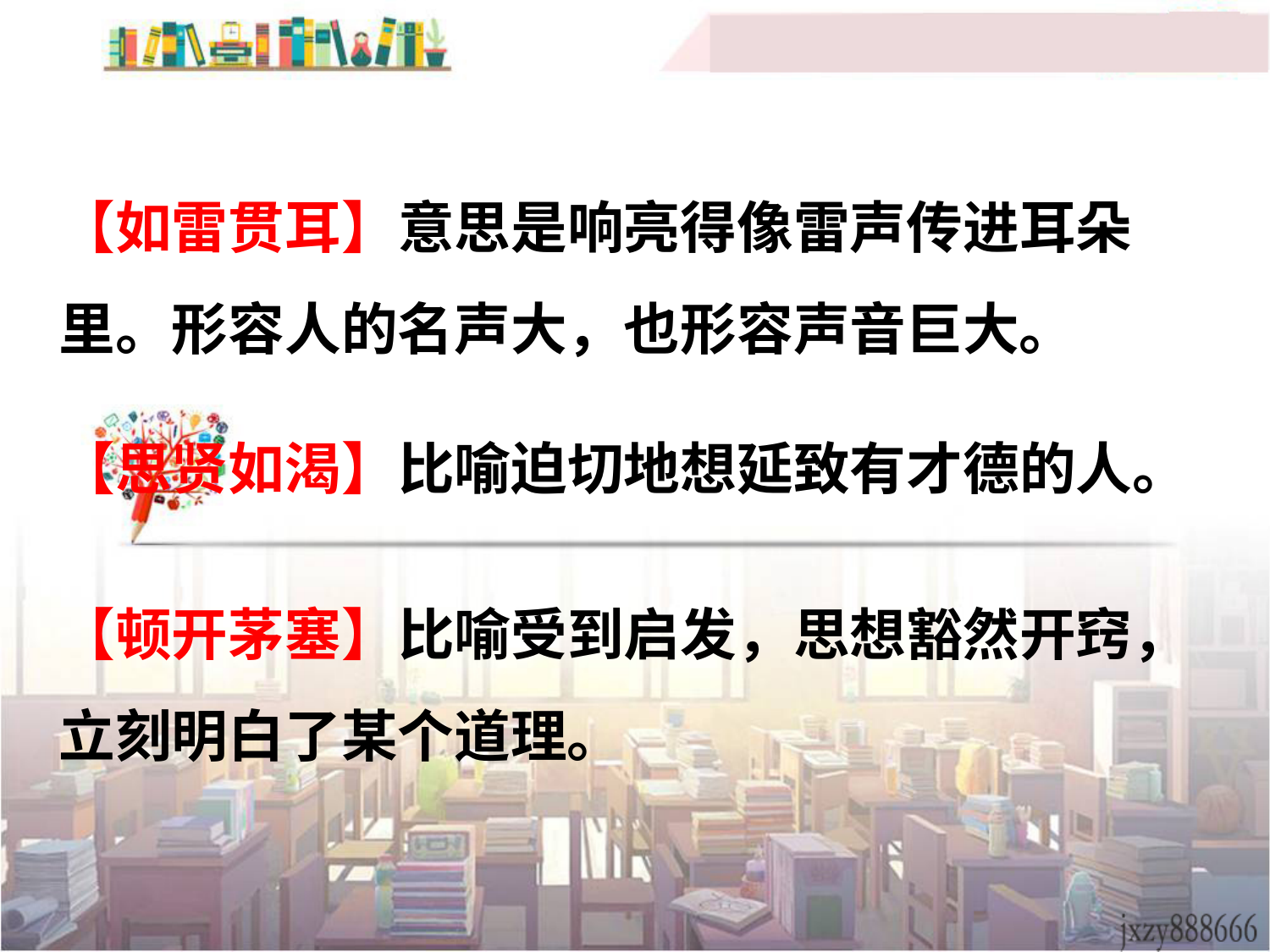

【如雷贯耳】意思是响亮得像雷声传进耳朵里。形容人的名声大，也形容声音巨大。
【思贤如渴】比喻迫切地想延致有才德的人。
【顿开茅塞】比喻受到启发，思想豁然开窍，立刻明白了某个道理。